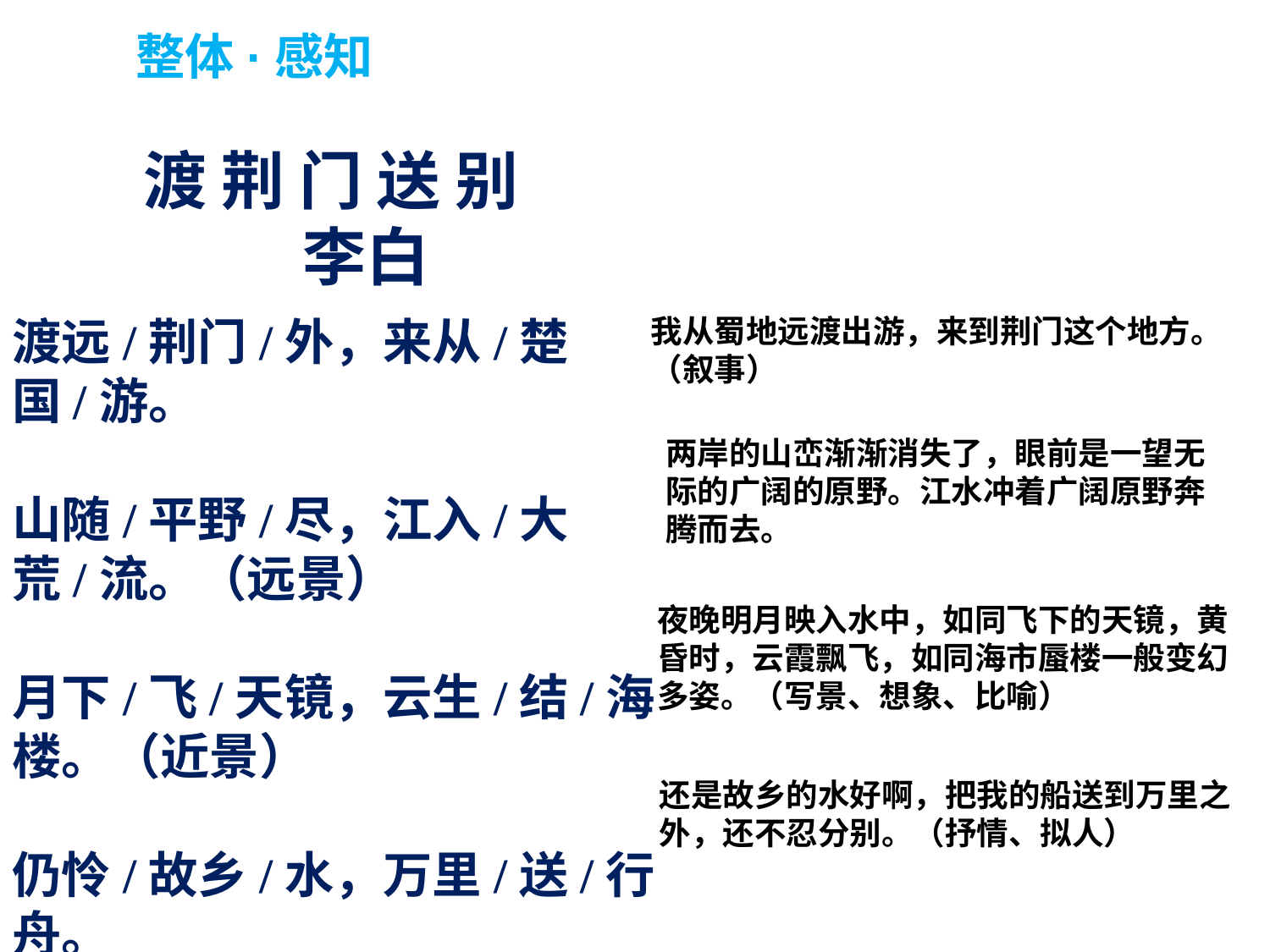

整体·感知
渡 荆 门 送 别
          李白
渡远/荆门/外，来从/楚国/游。

山随/平野/尽，江入/大荒/流。（远景）

月下/飞/天镜，云生/结/海楼。（近景）

仍怜/故乡/水，万里/送/行舟。
我从蜀地远渡出游，来到荆门这个地方。（叙事）

两岸的山峦渐渐消失了，眼前是一望无际的广阔的原野。江水冲着广阔原野奔腾而去。

夜晚明月映入水中，如同飞下的天镜，黄昏时，云霞飘飞，如同海市蜃楼一般变幻多姿。（写景、想象、比喻）

还是故乡的水好啊，把我的船送到万里之外，还不忍分别。（抒情、拟人）